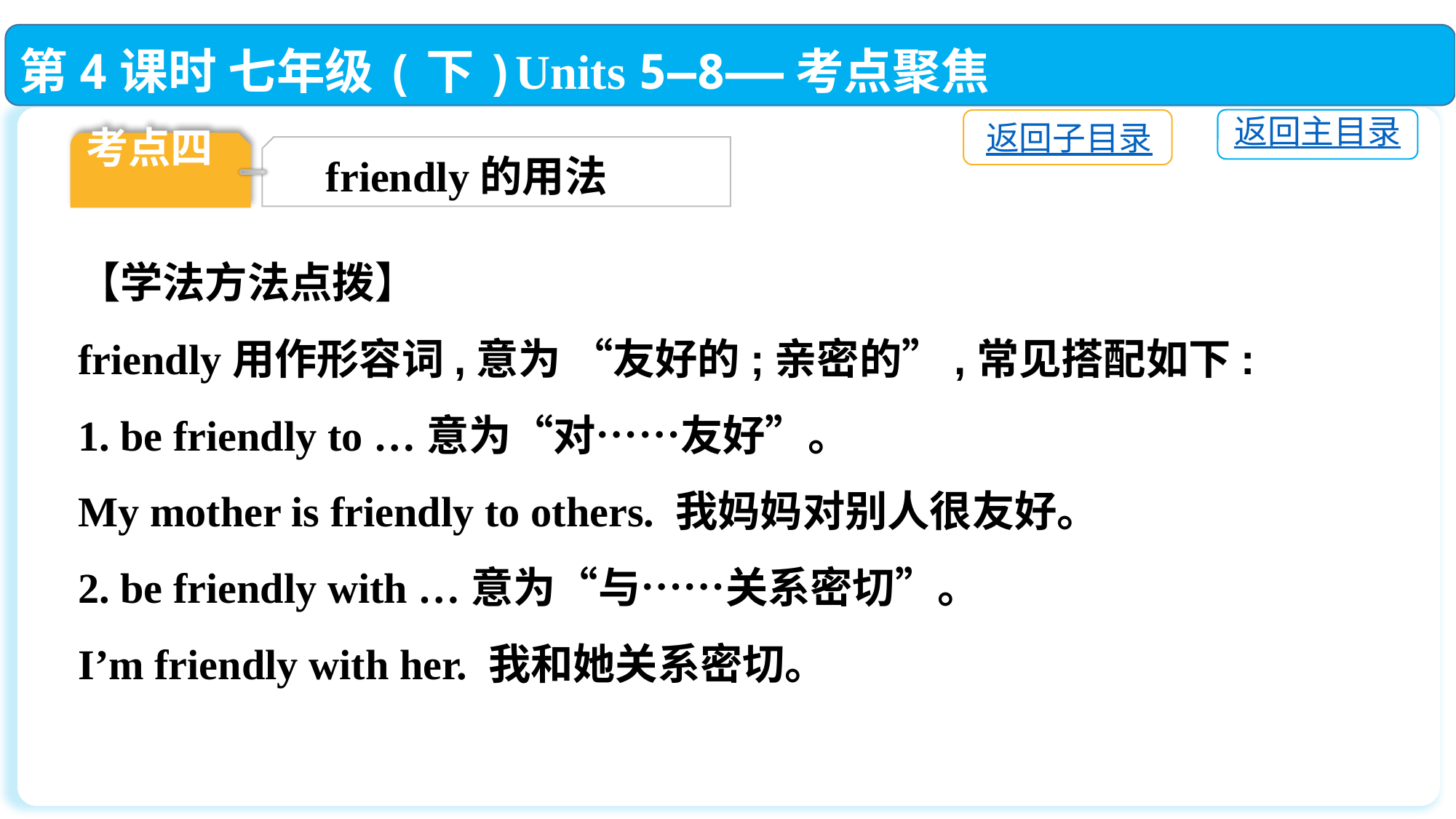

第4课时 七年级(下)Units 5—8——考点聚焦

返回主目录

返回子目录
考点四
friendly的用法

【学法方法点拨】
friendly用作形容词,意为 “友好的;亲密的”,常见搭配如下:
1. be friendly to …意为“对……友好”。
My mother is friendly to others. 我妈妈对别人很友好。
2. be friendly with …意为“与……关系密切”。
I’m friendly with her. 我和她关系密切。